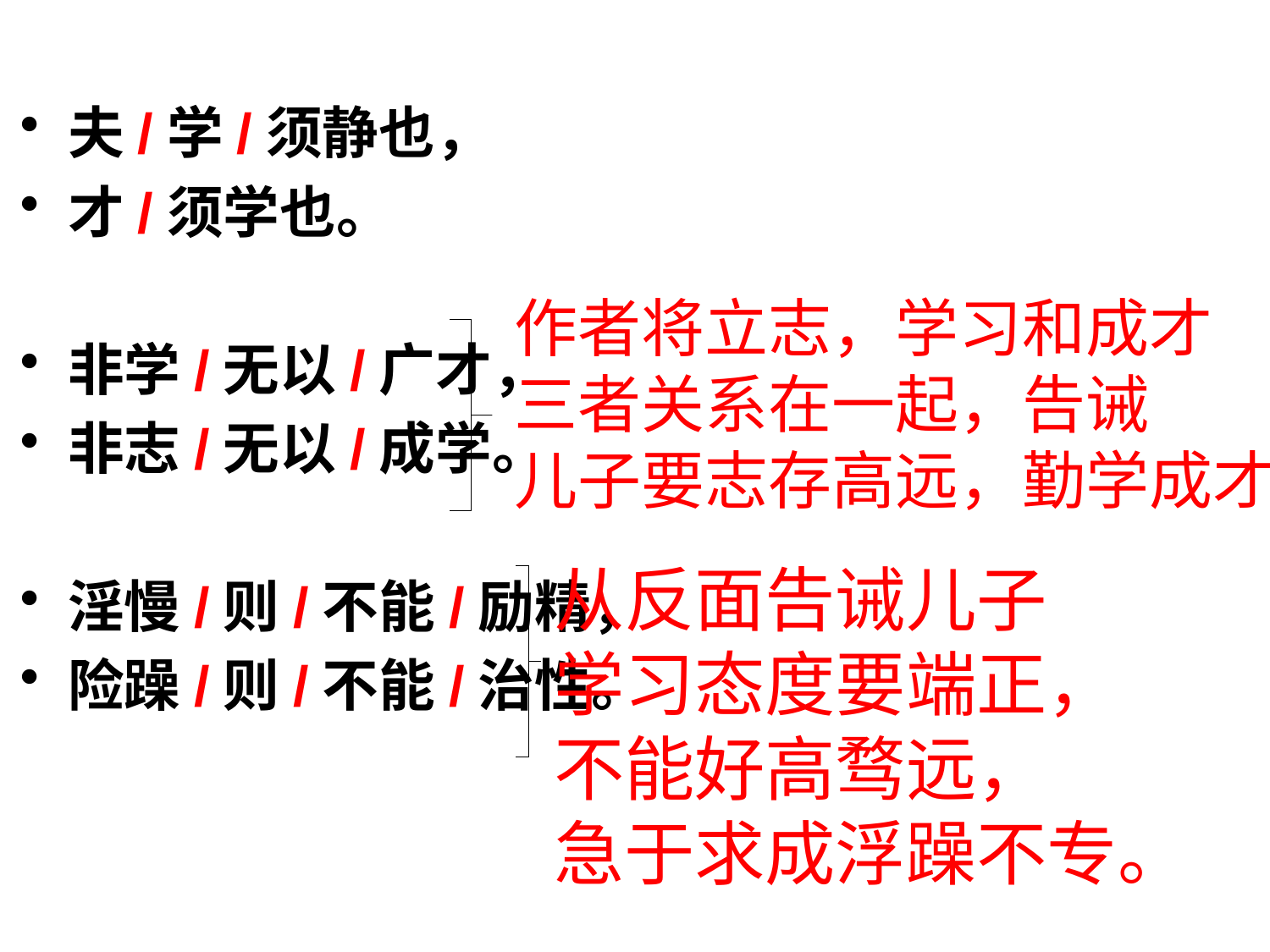

夫/学/须静也，
才/须学也。

非学/无以/广才，
非志/无以/成学。

淫慢/则/不能/励精，
险躁/则/不能/治性。
作者将立志，学习和成才
三者关系在一起，告诫
儿子要志存高远，勤学成才

从反面告诫儿子
学习态度要端正，
不能好高骛远，
急于求成浮躁不专。